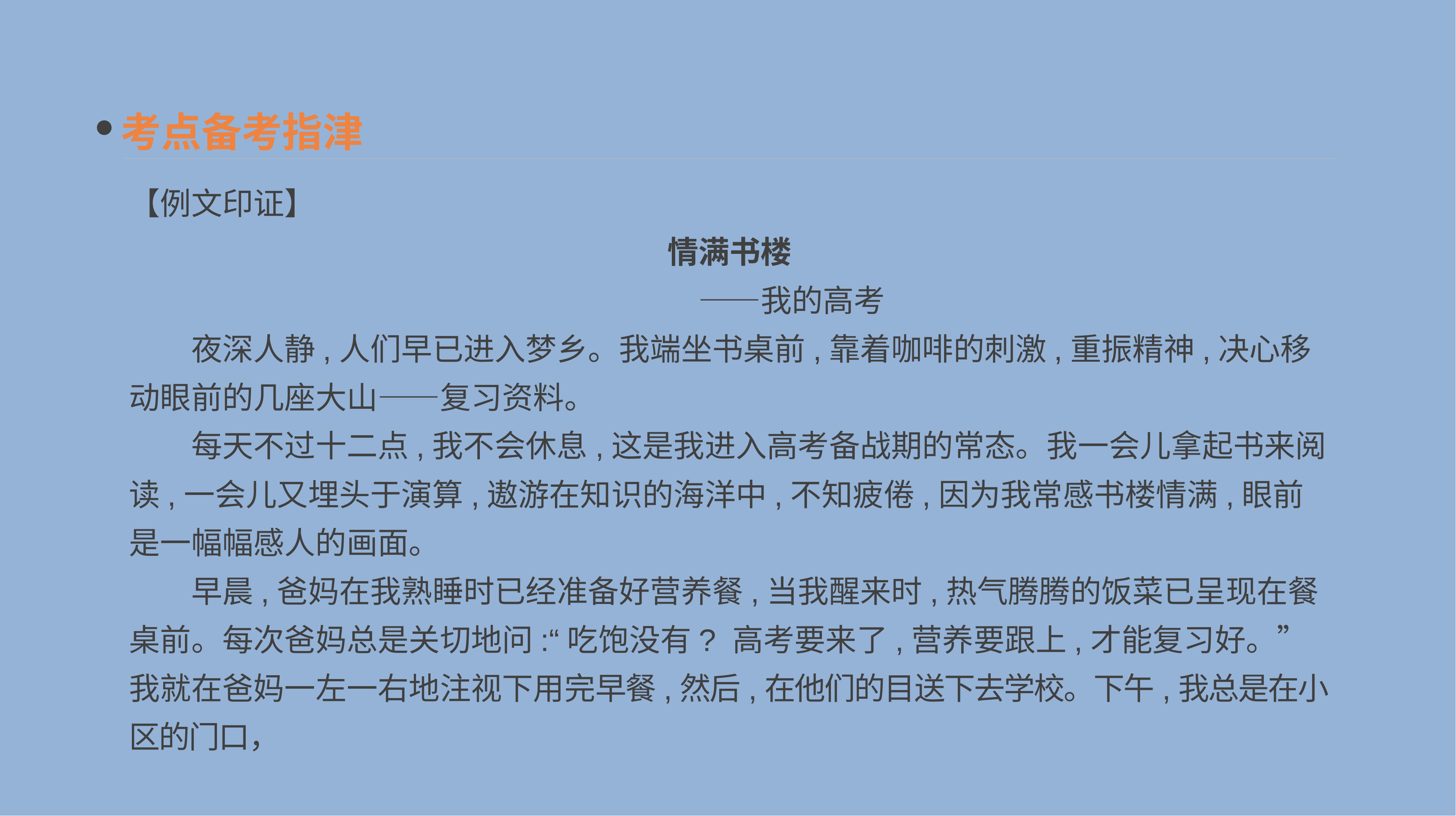

考点备考指津

【例文印证】
情满书楼
　　　　——我的高考
　　夜深人静,人们早已进入梦乡。我端坐书桌前,靠着咖啡的刺激,重振精神,决心移动眼前的几座大山——复习资料。
　　每天不过十二点,我不会休息,这是我进入高考备战期的常态。我一会儿拿起书来阅读,一会儿又埋头于演算,遨游在知识的海洋中,不知疲倦,因为我常感书楼情满,眼前是一幅幅感人的画面。
　　早晨,爸妈在我熟睡时已经准备好营养餐,当我醒来时,热气腾腾的饭菜已呈现在餐桌前。每次爸妈总是关切地问:“吃饱没有? 高考要来了,营养要跟上,才能复习好。”我就在爸妈一左一右地注视下用完早餐,然后,在他们的目送下去学校。下午,我总是在小区的门口，